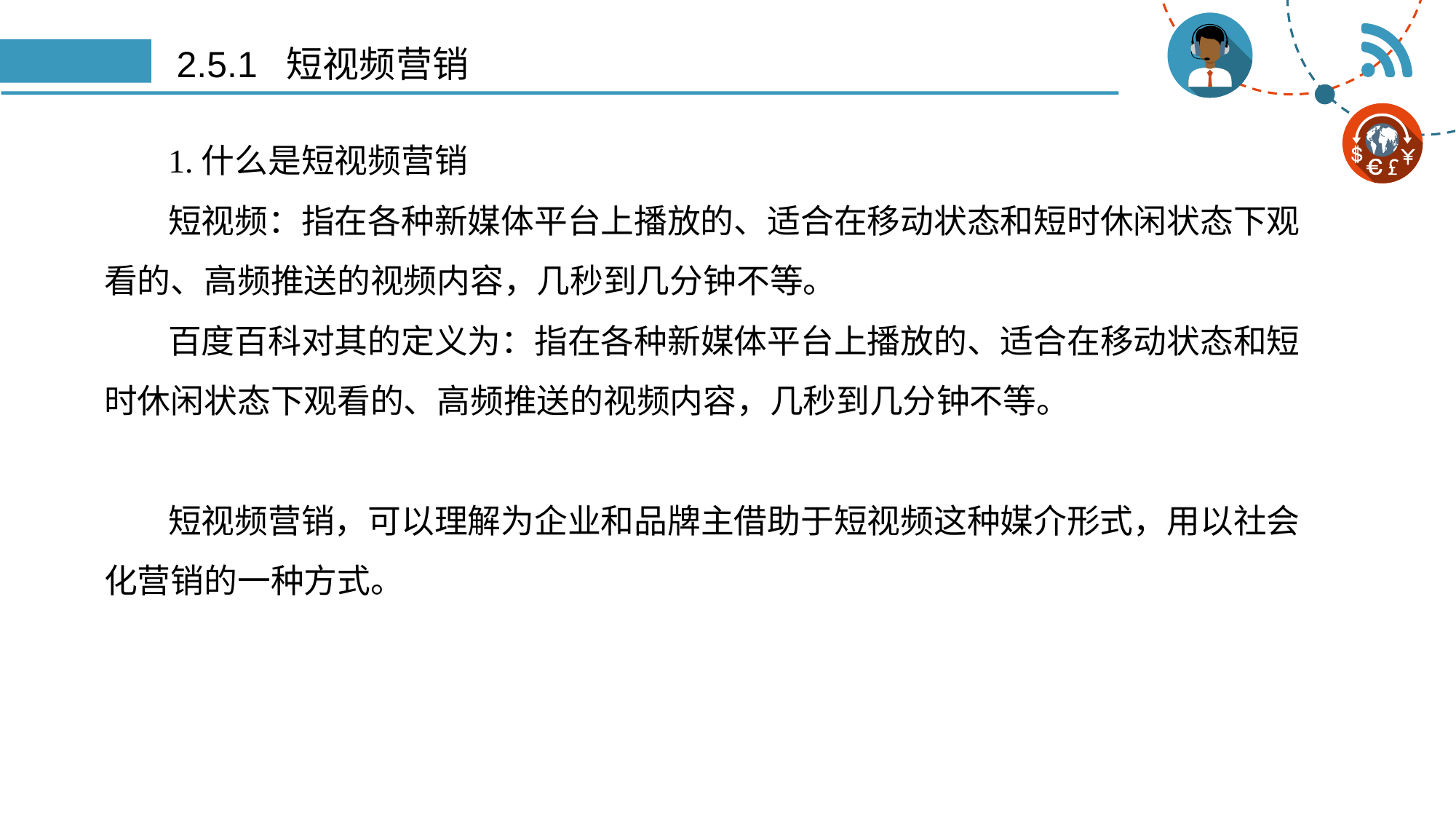

# 2.5.1  短视频营销
1.什么是短视频营销
短视频：指在各种新媒体平台上播放的、适合在移动状态和短时休闲状态下观看的、高频推送的视频内容，几秒到几分钟不等。
百度百科对其的定义为：指在各种新媒体平台上播放的、适合在移动状态和短时休闲状态下观看的、高频推送的视频内容，几秒到几分钟不等。

短视频营销，可以理解为企业和品牌主借助于短视频这种媒介形式，用以社会化营销的一种方式。